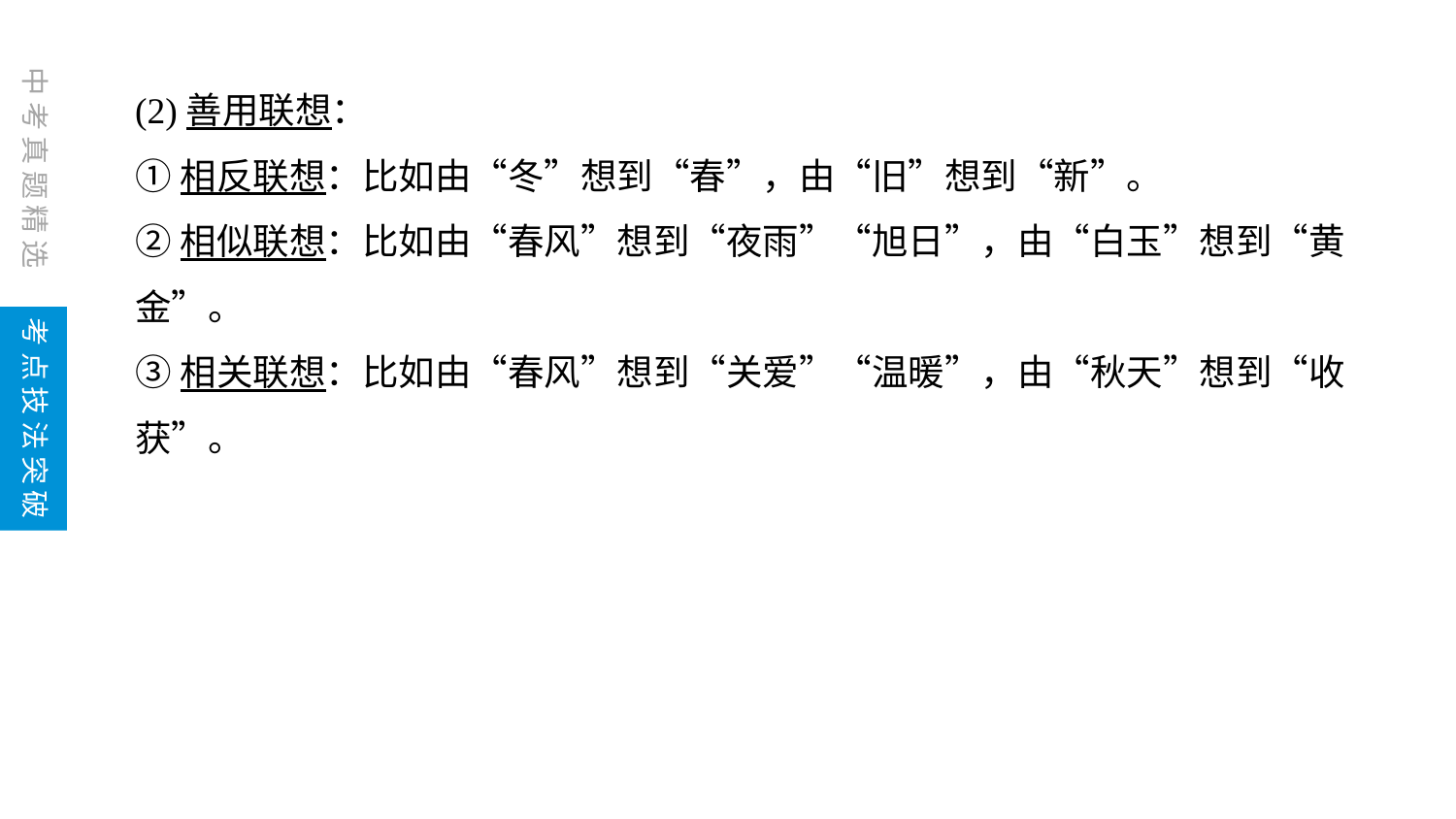

(2)善用联想：
①相反联想：比如由“冬”想到“春”，由“旧”想到“新”。
②相似联想：比如由“春风”想到“夜雨”“旭日”，由“白玉”想到“黄金”。
③相关联想：比如由“春风”想到“关爱”“温暖”，由“秋天”想到“收获”。